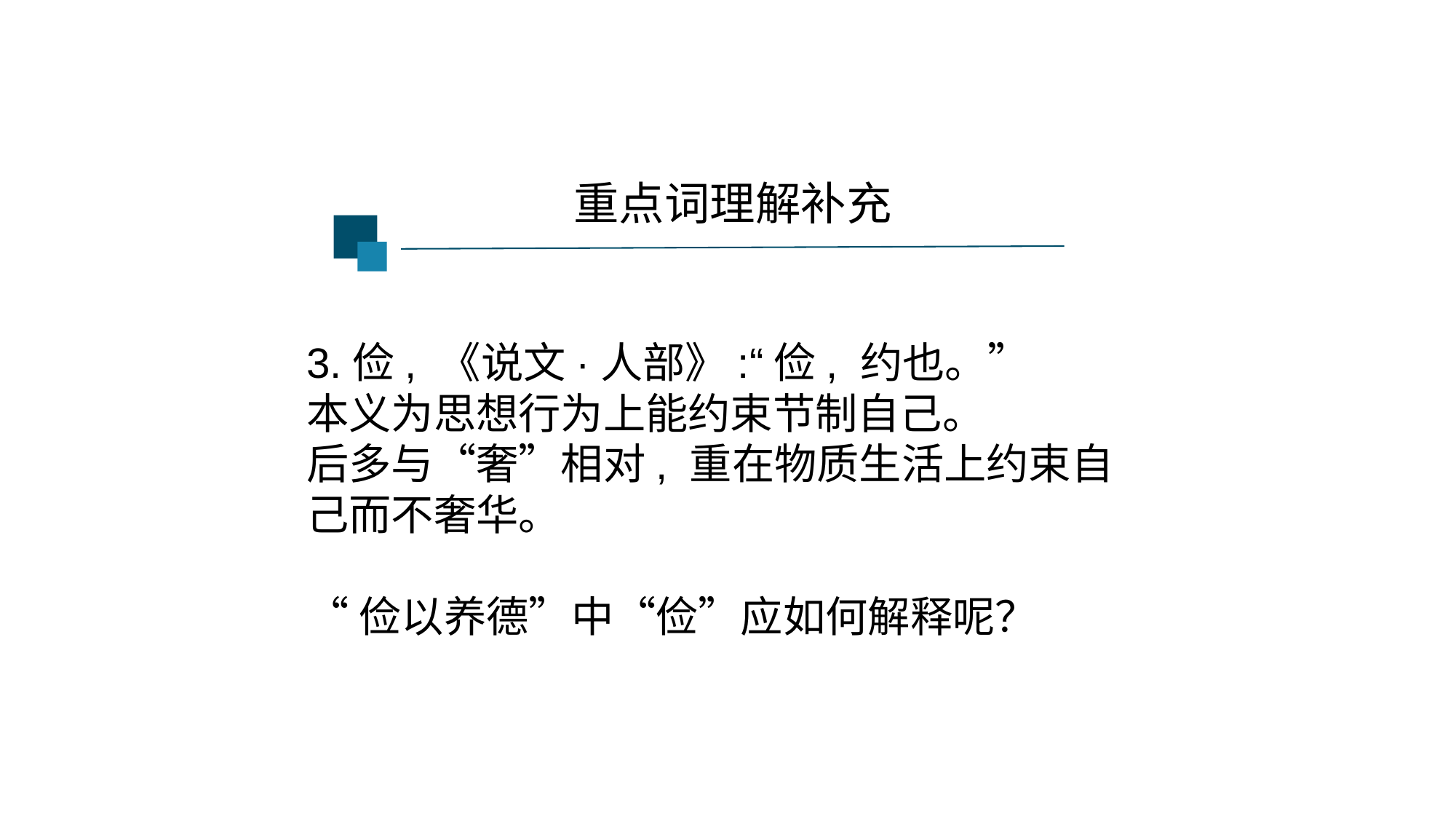

重点词理解补充

3.俭, 《说文·人部》:“俭, 约也。”
本义为思想行为上能约束节制自己。
后多与“奢”相对, 重在物质生活上约束自己而不奢华。

“俭以养德”中“俭”应如何解释呢？